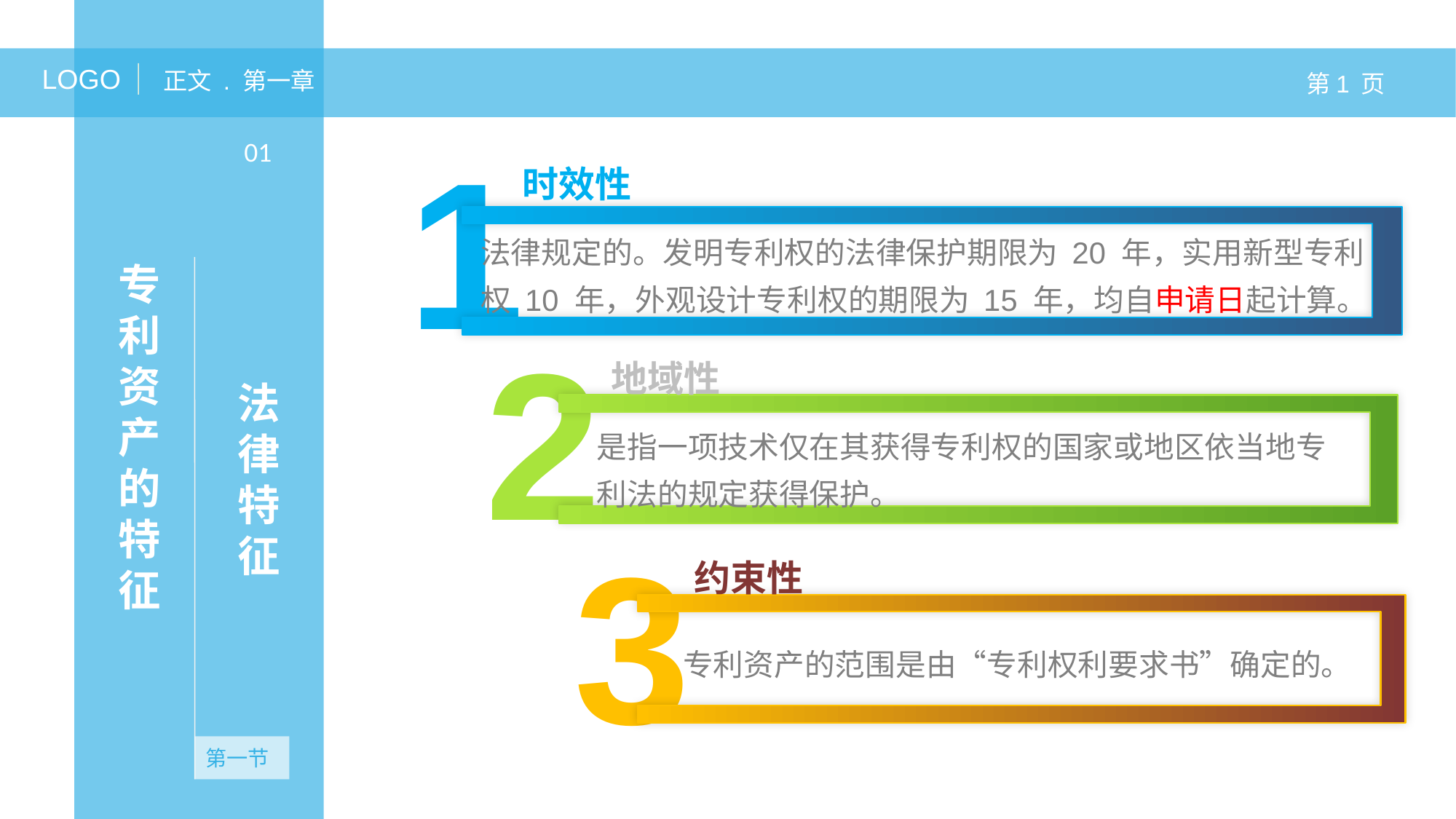

LOGO
正文 . 第一章

第1 页
1
01
法律特征
时效性

法律规定的。发明专利权的法律保护期限为 20 年，实用新型专利权 10 年，外观设计专利权的期限为 15 年，均自申请日起计算。
专利资产的特征

2
地域性

是指一项技术仅在其获得专利权的国家或地区依当地专利法的规定获得保护。
3
约束性
无资产

专利资产的范围是由“专利权利要求书”确定的。
第一节